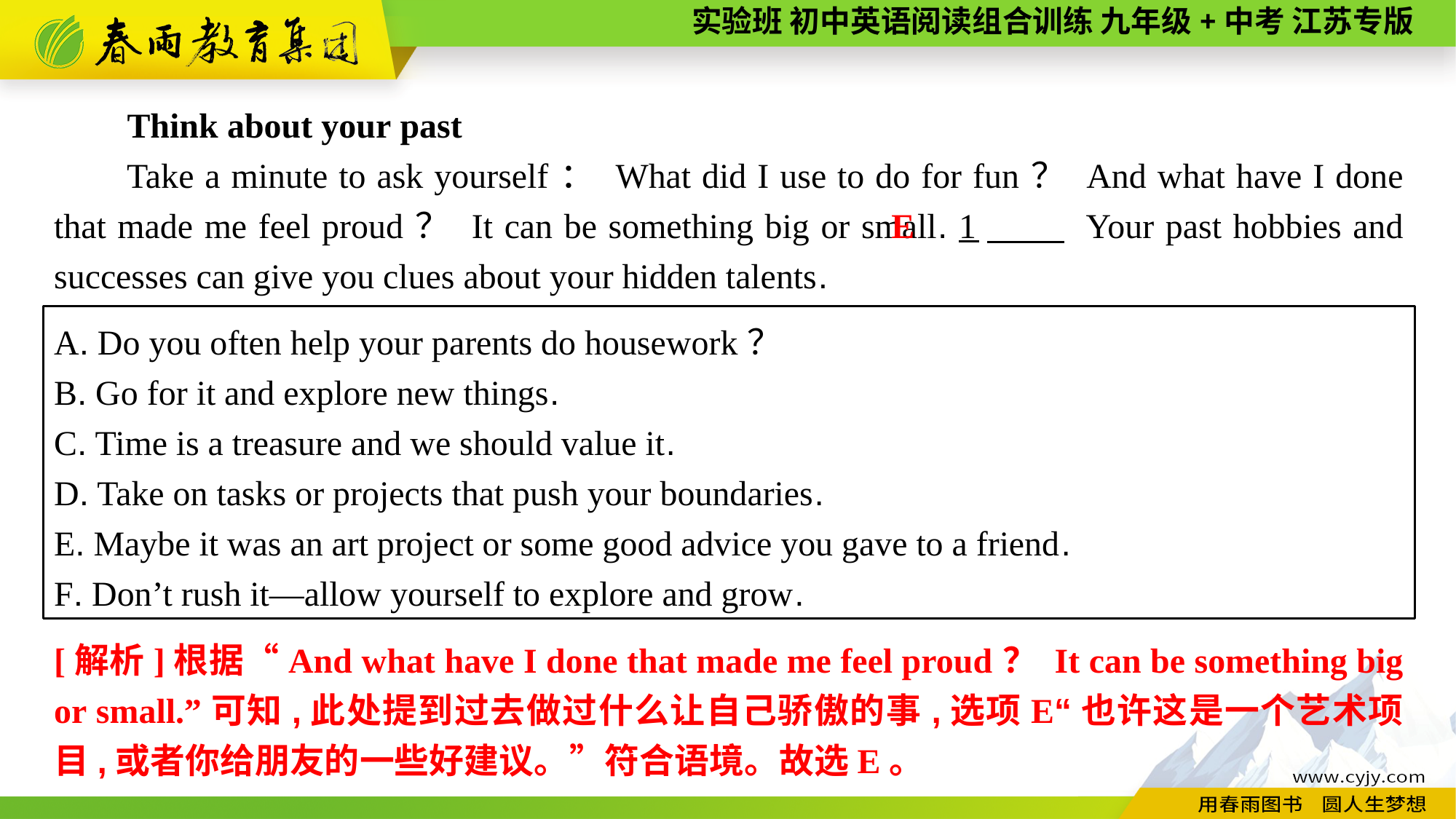

Think about your past
Take a minute to ask yourself： What did I use to do for fun？ And what have I done that made me feel proud？ It can be something big or small. 1　     Your past hobbies and successes can give you clues about your hidden talents.
E
A. Do you often help your parents do housework？
B. Go for it and explore new things.
C. Time is a treasure and we should value it.
D. Take on tasks or projects that push your boundaries.
E. Maybe it was an art project or some good advice you gave to a friend.
F. Don’t rush it—allow yourself to explore and grow.
[解析]根据“And what have I done that made me feel proud？ It can be something big or small.”可知,此处提到过去做过什么让自己骄傲的事,选项E“也许这是一个艺术项目,或者你给朋友的一些好建议。”符合语境。故选E。